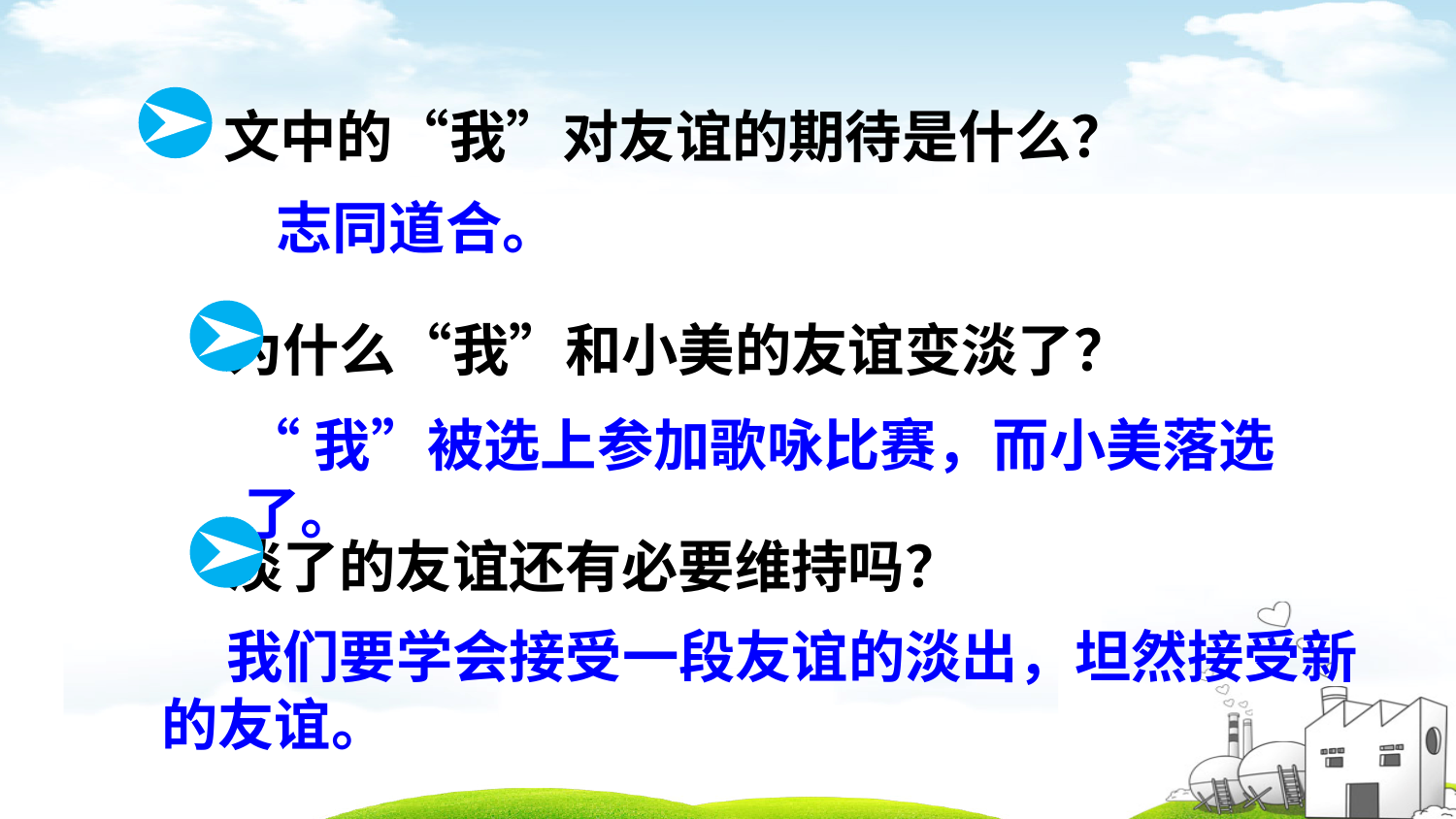

文中的“我”对友谊的期待是什么？

志同道合。
    为什么“我”和小美的友谊变淡了？

“我”被选上参加歌咏比赛，而小美落选了。
    淡了的友谊还有必要维持吗？

    我们要学会接受一段友谊的淡出，坦然接受新的友谊。